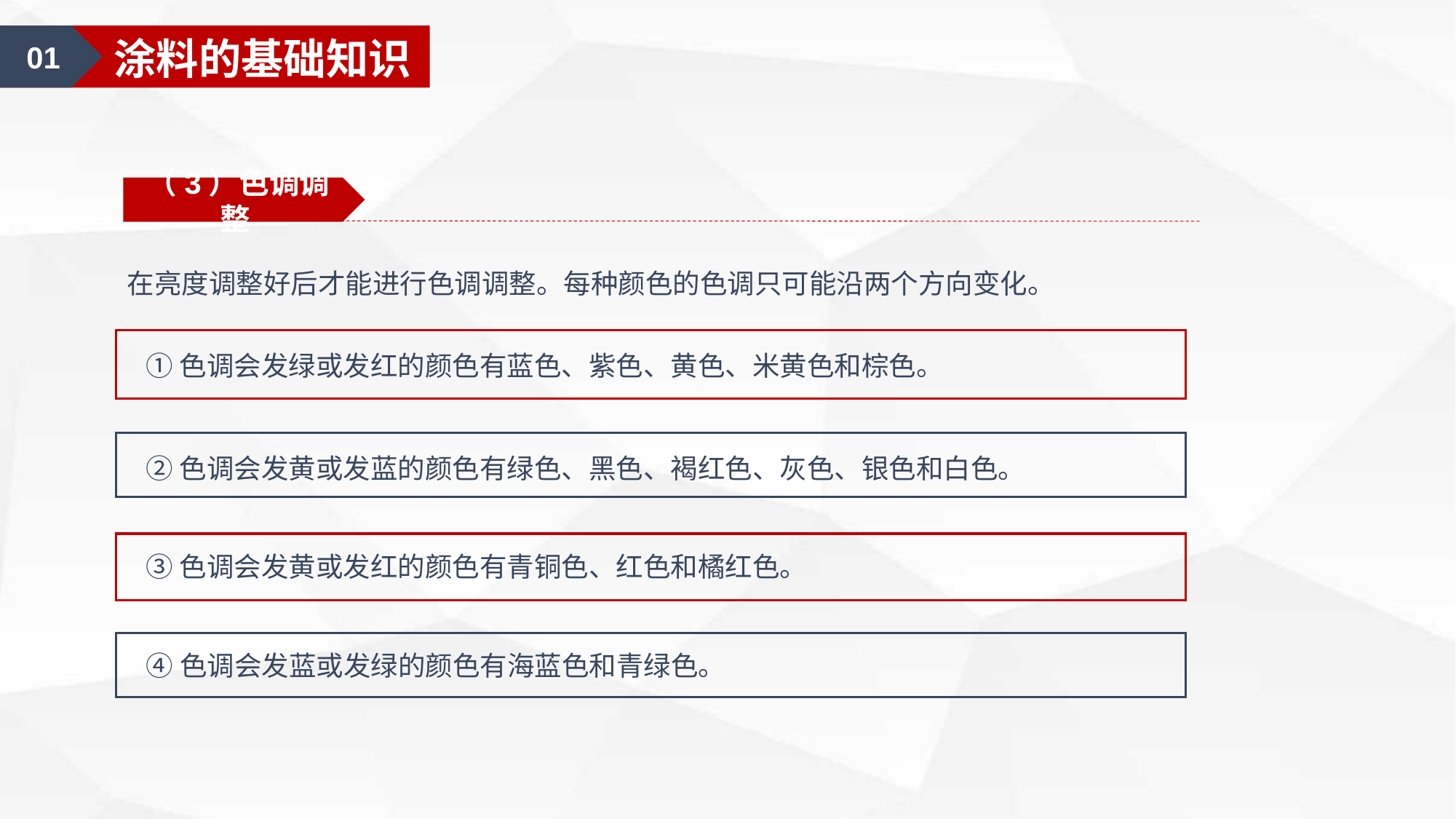

01
涂料的基础知识
（3）色调调整
在亮度调整好后才能进行色调调整。每种颜色的色调只可能沿两个方向变化。

①色调会发绿或发红的颜色有蓝色、紫色、黄色、米黄色和棕色。

②色调会发黄或发蓝的颜色有绿色、黑色、褐红色、灰色、银色和白色。

③色调会发黄或发红的颜色有青铜色、红色和橘红色。

④色调会发蓝或发绿的颜色有海蓝色和青绿色。